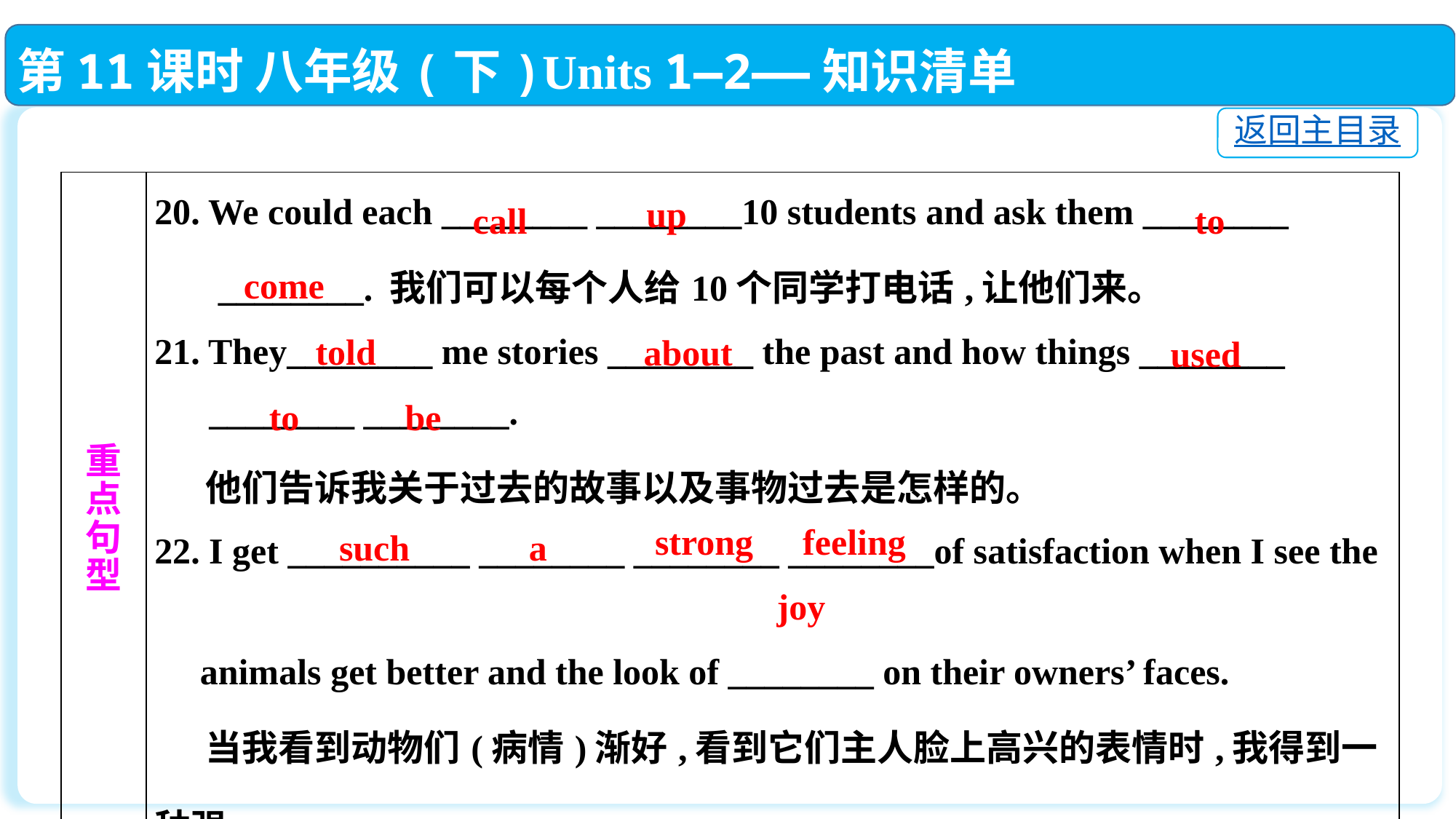

第11课时 八年级(下)Units 1—2——知识清单

返回主目录
| 重 点 句 型 | 20. We could each \_\_\_\_\_\_\_\_ \_\_\_\_\_\_\_\_10 students and ask them \_\_\_\_\_\_\_\_ \_\_\_\_\_\_\_\_. 我们可以每个人给10个同学打电话,让他们来。 21. They\_\_\_\_\_\_\_\_ me stories \_\_\_\_\_\_\_\_ the past and how things \_\_\_\_\_\_\_\_ \_\_\_\_\_\_\_\_ \_\_\_\_\_\_\_\_. 他们告诉我关于过去的故事以及事物过去是怎样的。 22. I get \_\_\_\_\_\_\_\_\_\_ \_\_\_\_\_\_\_\_ \_\_\_\_\_\_\_\_ \_\_\_\_\_\_\_\_of satisfaction when I see the animals get better and the look of \_\_\_\_\_\_\_\_ on their owners’ faces. 当我看到动物们(病情)渐好,看到它们主人脸上高兴的表情时,我得到一种强 烈的满足感。 |
| --- | --- |
up
call
to

come

 told
about
 used
to
be
strong
 feeling
such
a
 joy